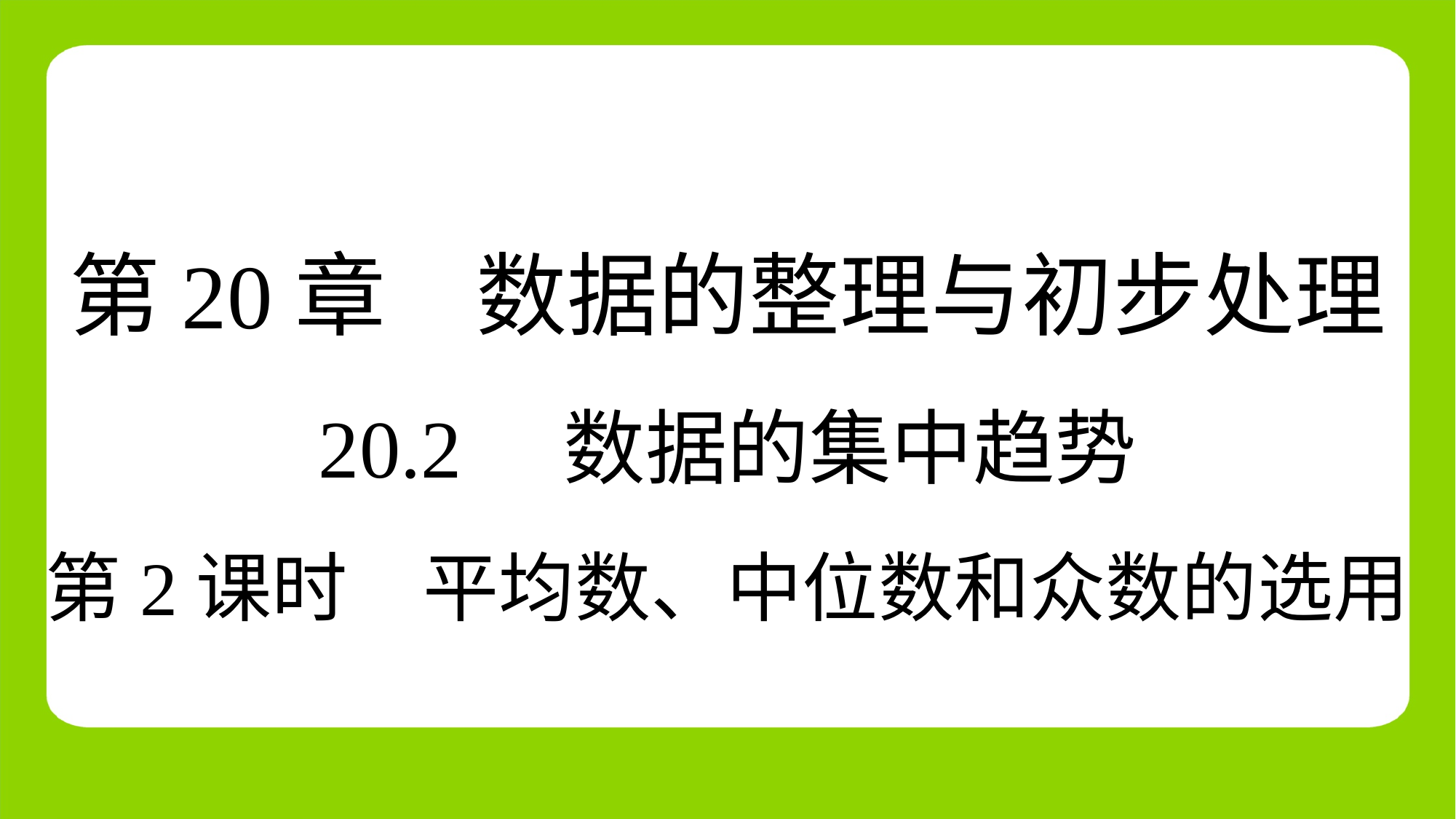

第20章　数据的整理与初步处理
20.2　数据的集中趋势
第2课时　平均数、中位数和众数的选用